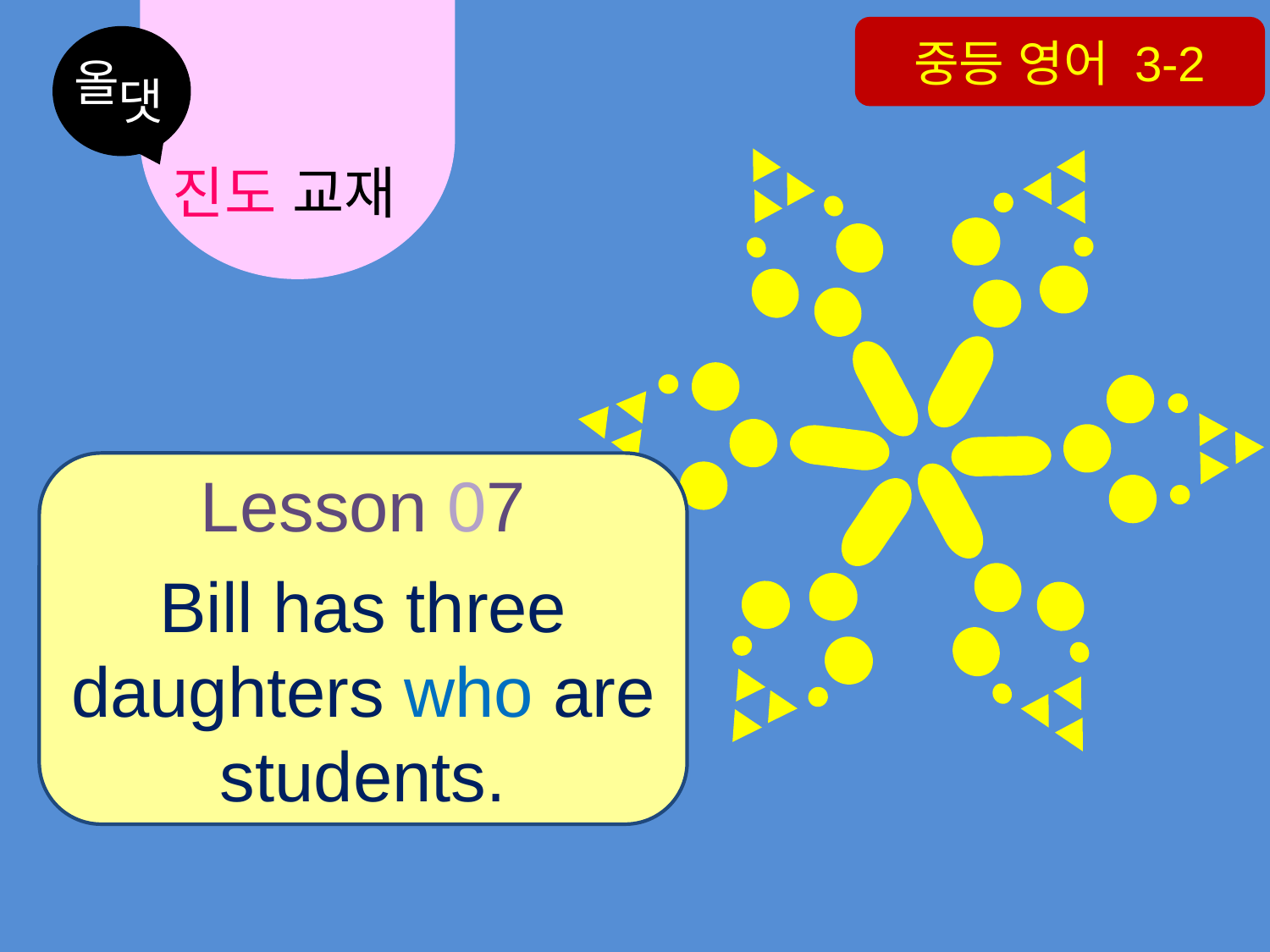

올
댓
진도 교재

중등 영어 3-2

Lesson 07

Bill has three
daughters who are
students.